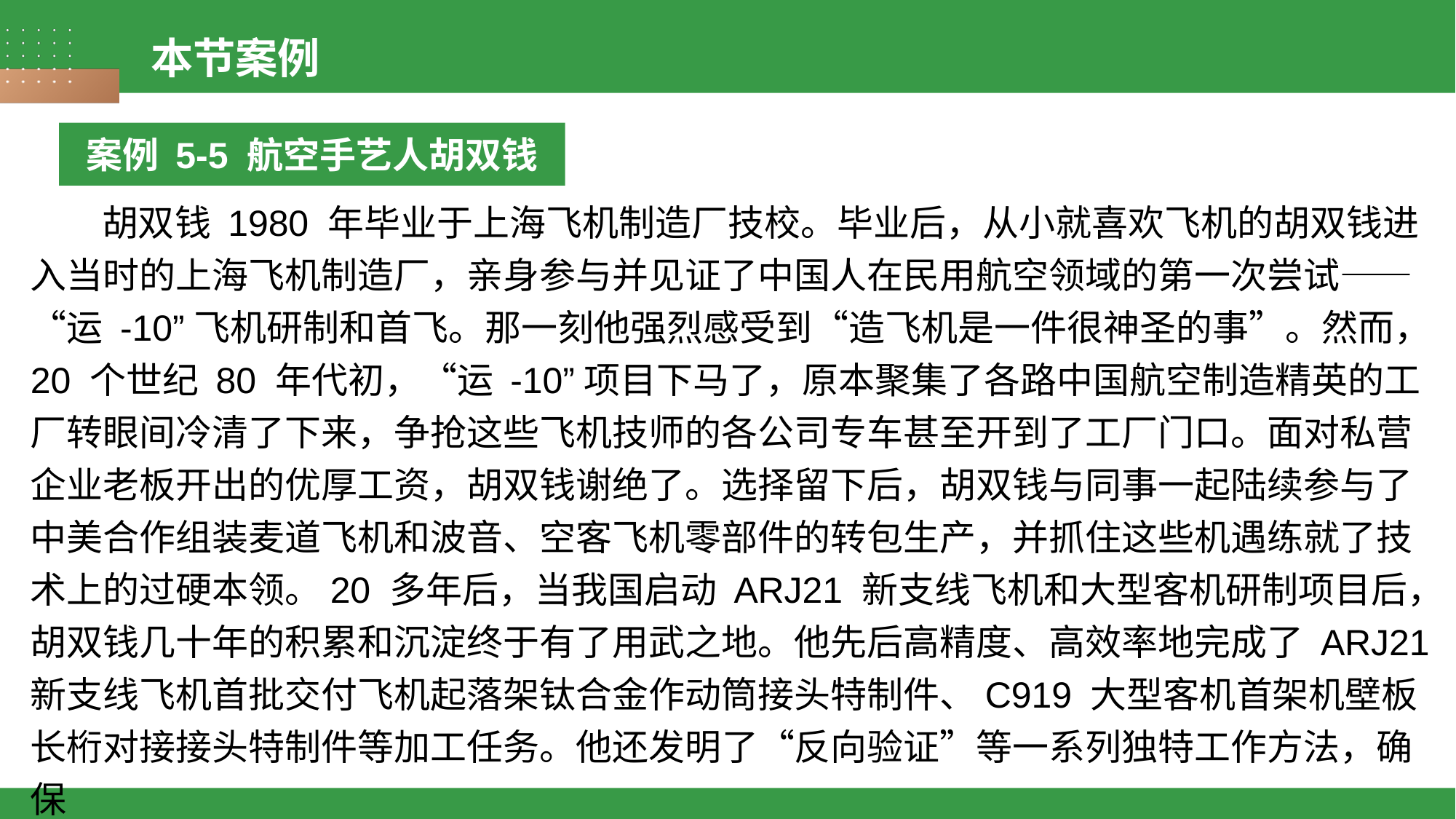

本节案例
案例 5-5 航空手艺人胡双钱
 胡双钱 1980 年毕业于上海飞机制造厂技校。毕业后，从小就喜欢飞机的胡双钱进入当时的上海飞机制造厂，亲身参与并见证了中国人在民用航空领域的第一次尝试——“运 -10”飞机研制和首飞。那一刻他强烈感受到“造飞机是一件很神圣的事”。然而，20 个世纪 80 年代初，“运 -10”项目下马了，原本聚集了各路中国航空制造精英的工厂转眼间冷清了下来，争抢这些飞机技师的各公司专车甚至开到了工厂门口。面对私营企业老板开出的优厚工资，胡双钱谢绝了。选择留下后，胡双钱与同事一起陆续参与了中美合作组装麦道飞机和波音、空客飞机零部件的转包生产，并抓住这些机遇练就了技术上的过硬本领。20 多年后，当我国启动 ARJ21 新支线飞机和大型客机研制项目后，胡双钱几十年的积累和沉淀终于有了用武之地。他先后高精度、高效率地完成了 ARJ21 新支线飞机首批交付飞机起落架钛合金作动筒接头特制件、C919 大型客机首架机壁板长桁对接接头特制件等加工任务。他还发明了“反向验证”等一系列独特工作方法，确保